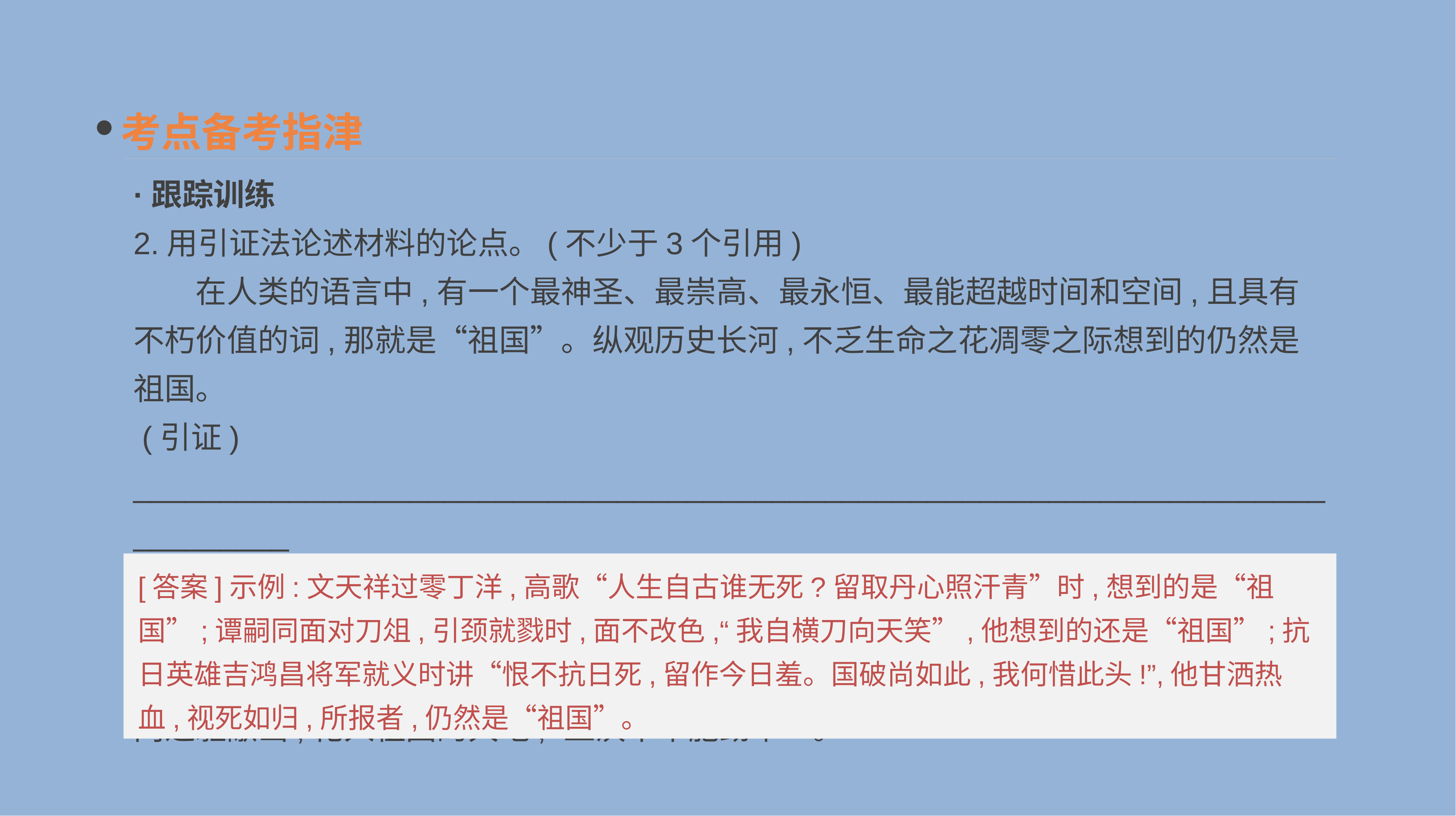

考点备考指津

·跟踪训练
2.用引证法论述材料的论点。(不少于3个引用)
　　在人类的语言中,有一个最神圣、最崇高、最永恒、最能超越时间和空间,且具有不朽价值的词,那就是“祖国”。纵观历史长河,不乏生命之花凋零之际想到的仍然是祖国。
 (引证) ______________________________________________________________________________
______________________________________________________________________________________
　　对祖国,他们有着浓烈、深沉、溶解不开的爱恋。为了祖国的命运,他们甘愿将血肉之躯献出,化入祖国的大地,“血沃中华肥劲草”。

[答案]示例:文天祥过零丁洋,高歌“人生自古谁无死?留取丹心照汗青”时,想到的是“祖国”;谭嗣同面对刀俎,引颈就戮时,面不改色,“我自横刀向天笑”,他想到的还是“祖国”;抗日英雄吉鸿昌将军就义时讲“恨不抗日死,留作今日羞。国破尚如此,我何惜此头!”,他甘洒热血,视死如归,所报者,仍然是“祖国”。